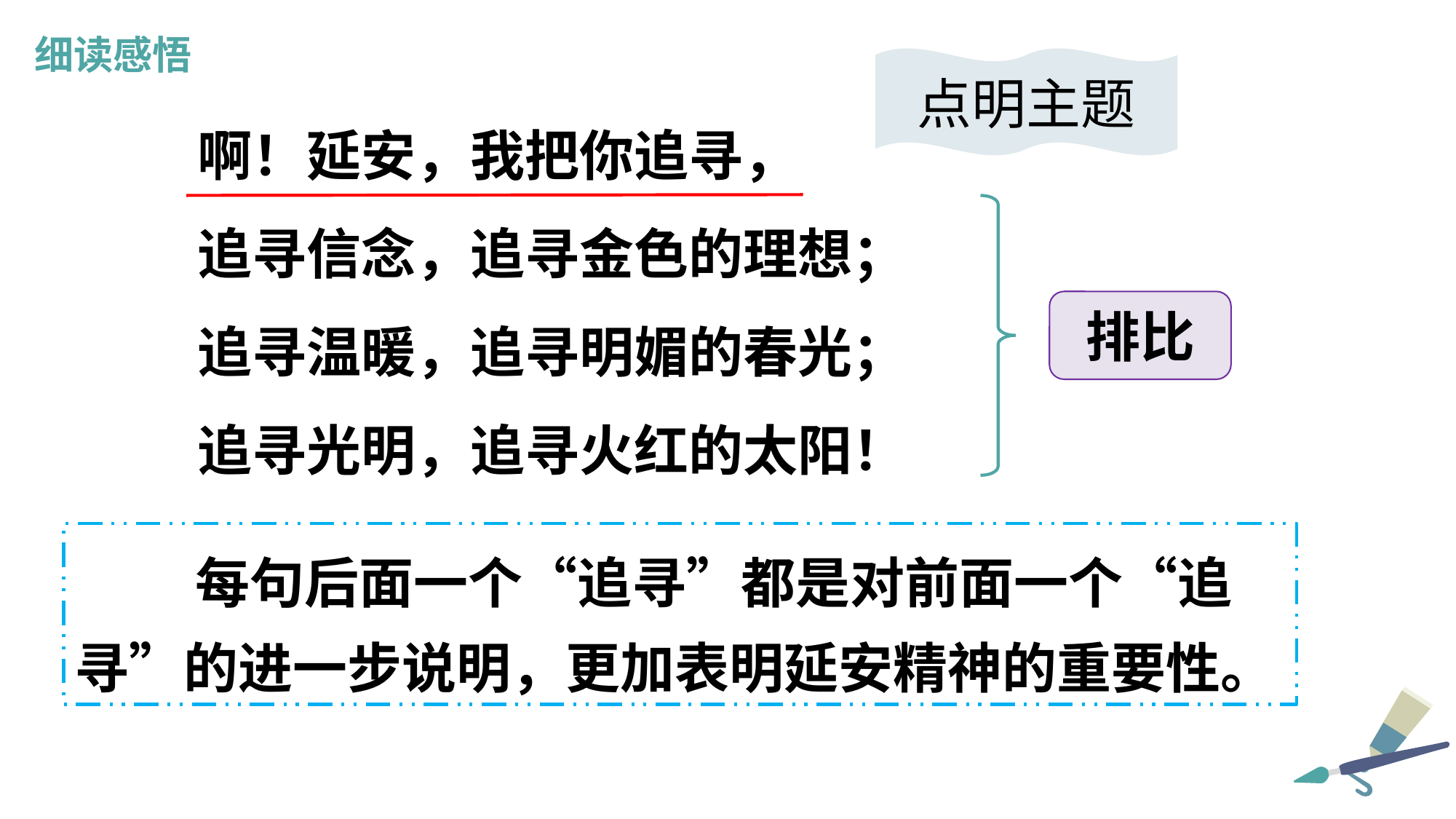

细读感悟
点明主题
啊！延安，我把你追寻，
追寻信念，追寻金色的理想；
追寻温暖，追寻明媚的春光；
追寻光明，追寻火红的太阳！

排比
每句后面一个“追寻”都是对前面一个“追寻”的进一步说明，更加表明延安精神的重要性。